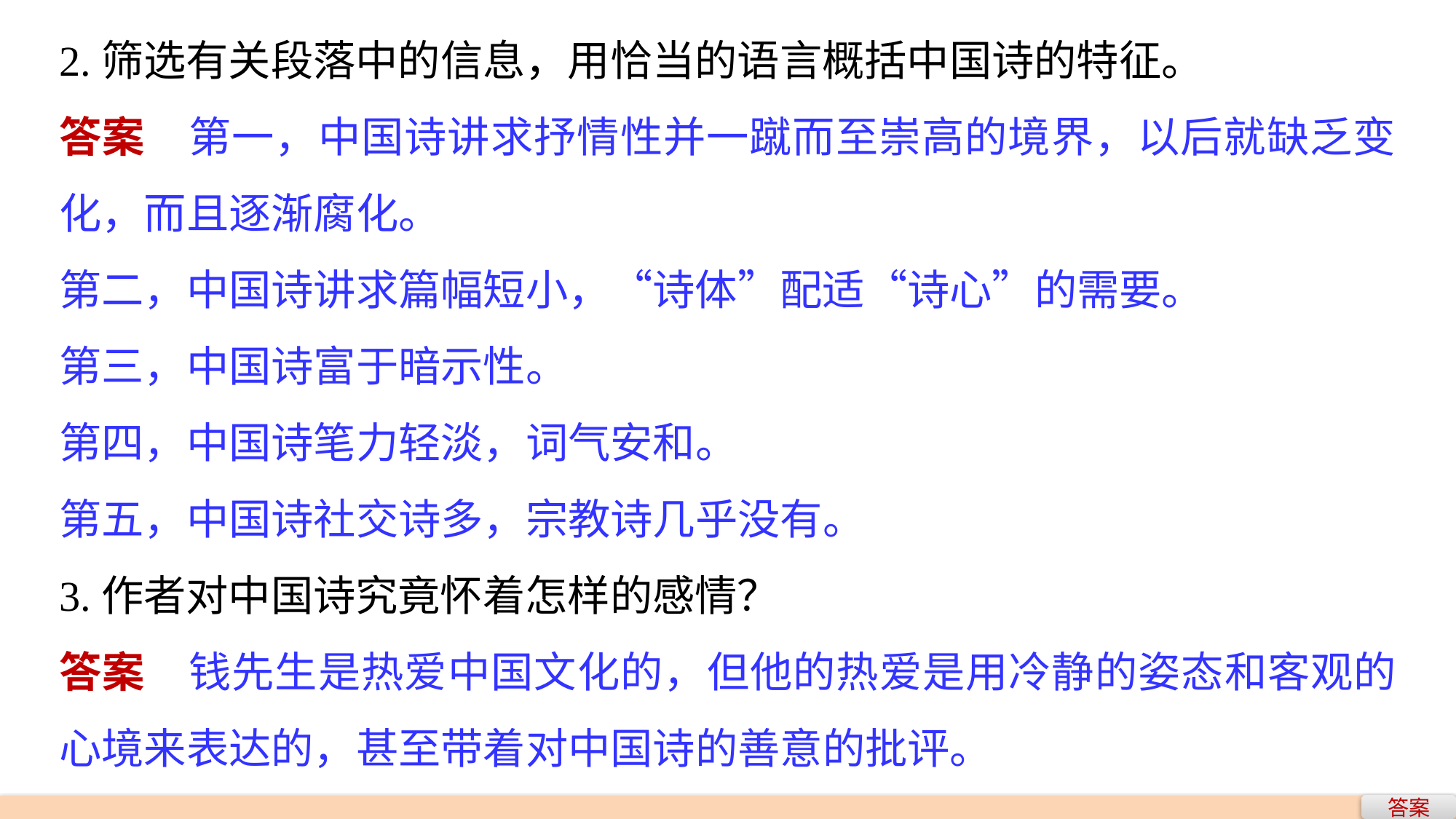

2.筛选有关段落中的信息，用恰当的语言概括中国诗的特征。
答案　第一，中国诗讲求抒情性并一蹴而至崇高的境界，以后就缺乏变化，而且逐渐腐化。
第二，中国诗讲求篇幅短小，“诗体”配适“诗心”的需要。
第三，中国诗富于暗示性。
第四，中国诗笔力轻淡，词气安和。
第五，中国诗社交诗多，宗教诗几乎没有。
3.作者对中国诗究竟怀着怎样的感情？
答案　钱先生是热爱中国文化的，但他的热爱是用冷静的姿态和客观的心境来表达的，甚至带着对中国诗的善意的批评。
答案